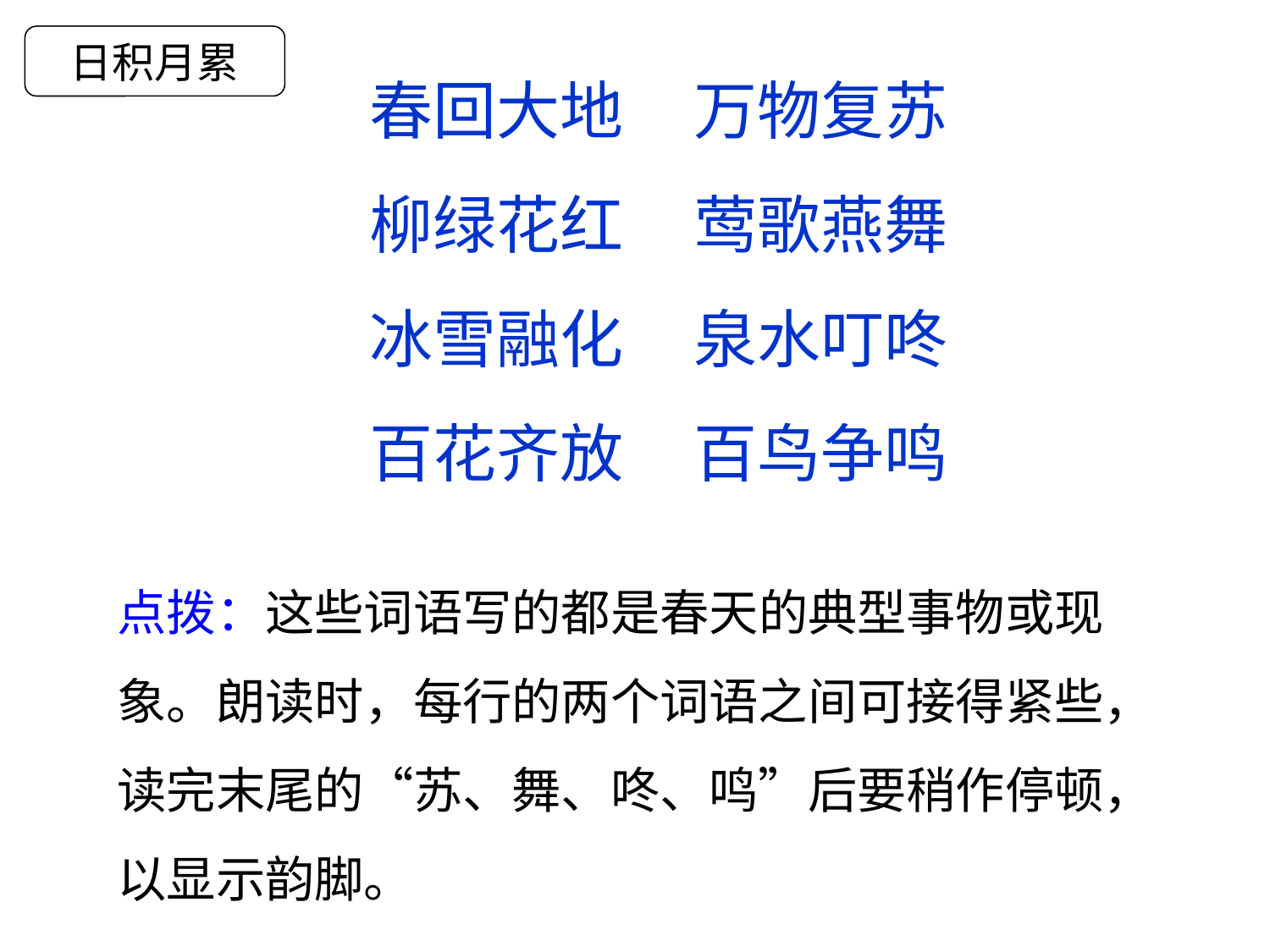

日积月累
春回大地     万物复苏
柳绿花红     莺歌燕舞
冰雪融化     泉水叮咚
百花齐放     百鸟争鸣
点拨：这些词语写的都是春天的典型事物或现象。朗读时，每行的两个词语之间可接得紧些，读完末尾的“苏、舞、咚、鸣”后要稍作停顿，以显示韵脚。